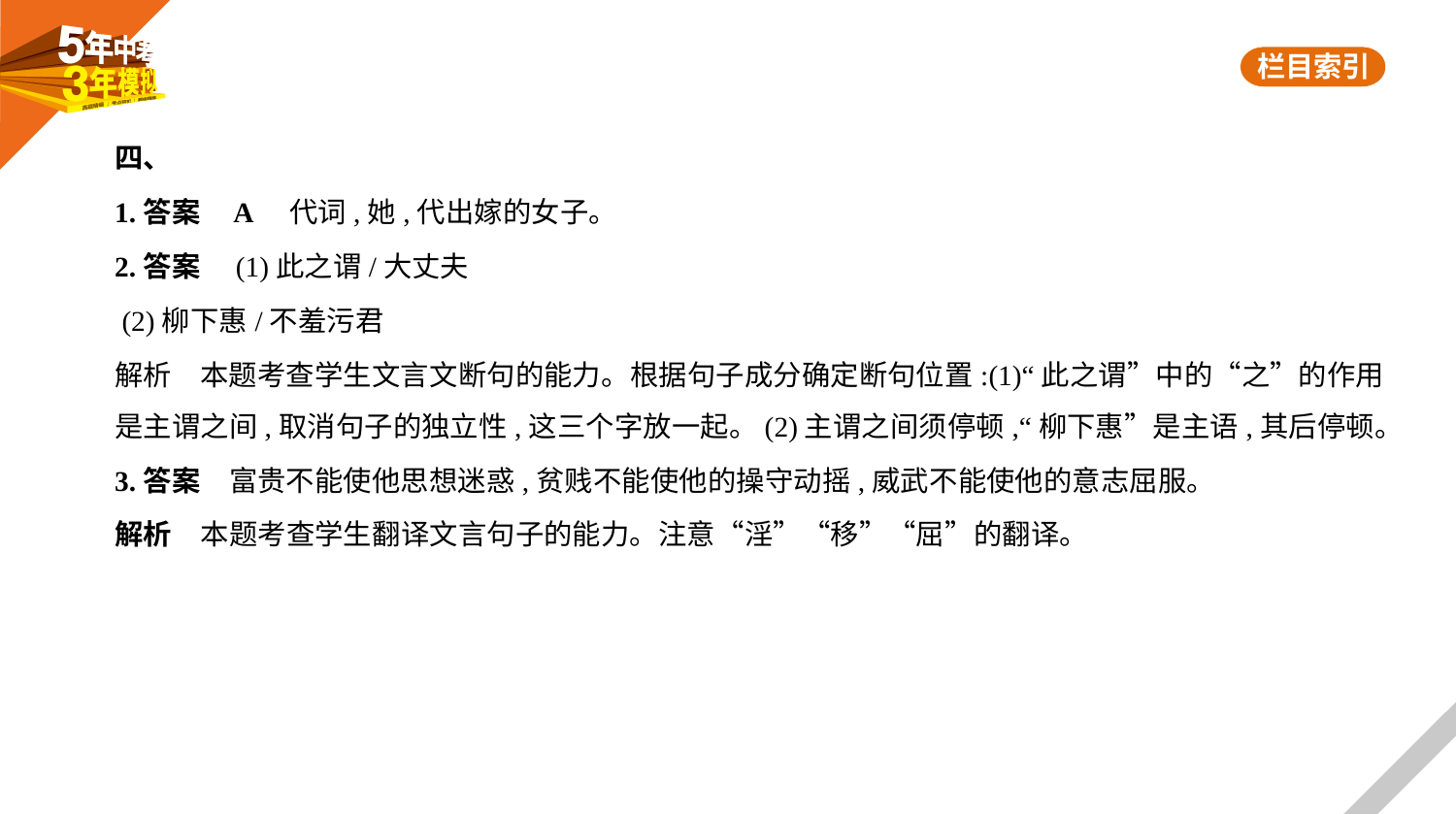

四、
1.答案    A　代词,她,代出嫁的女子。
2.答案　(1)此之谓/大丈夫
 (2)柳下惠/不羞污君
解析　本题考查学生文言文断句的能力。根据句子成分确定断句位置:(1)“此之谓”中的“之”的作用
是主谓之间,取消句子的独立性,这三个字放一起。(2)主谓之间须停顿,“柳下惠”是主语,其后停顿。
3.答案　富贵不能使他思想迷惑,贫贱不能使他的操守动摇,威武不能使他的意志屈服。
解析　本题考查学生翻译文言句子的能力。注意“淫”“移”“屈”的翻译。